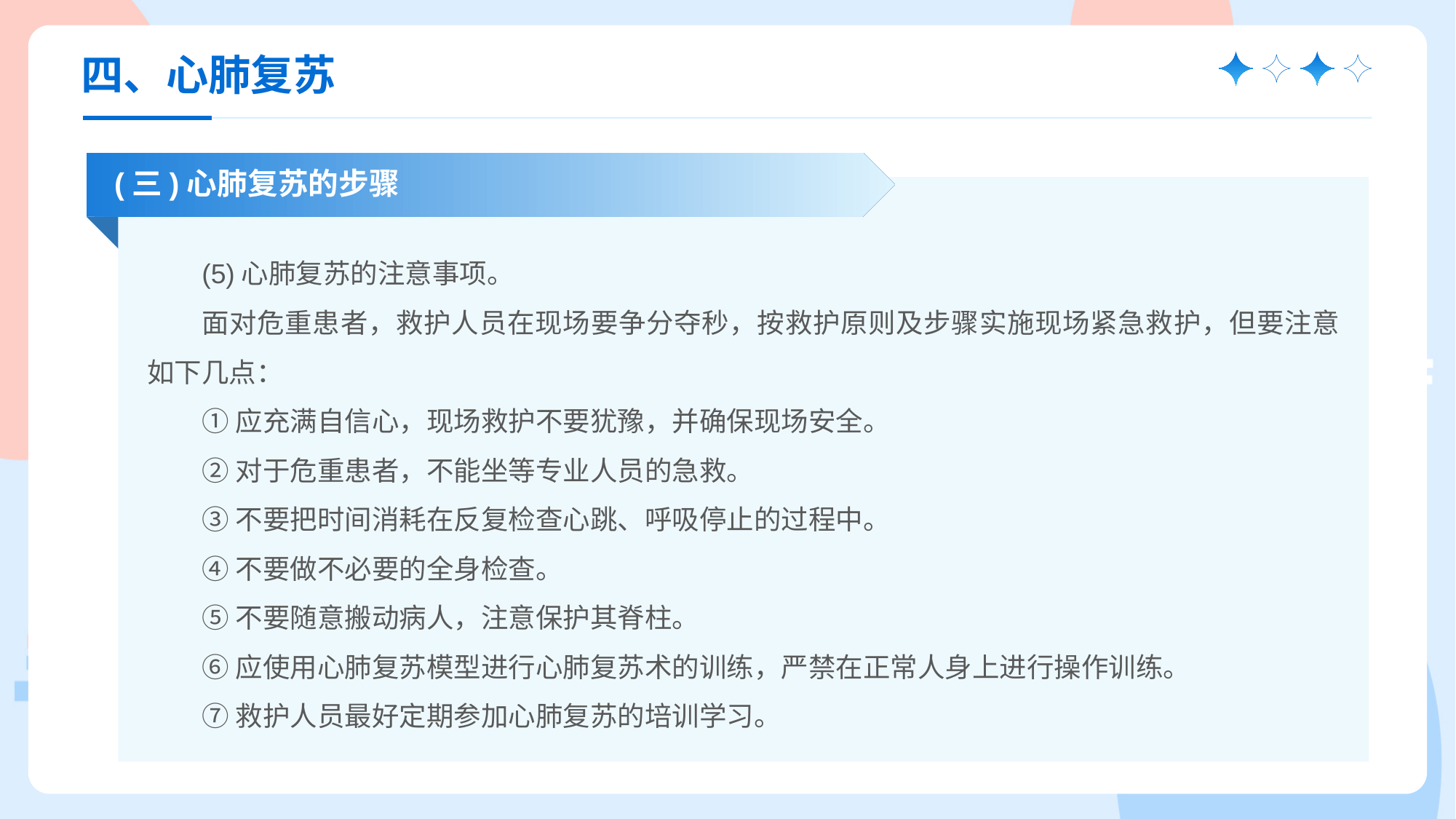

四、心肺复苏
(三)心肺复苏的步骤

(5)心肺复苏的注意事项。
面对危重患者，救护人员在现场要争分夺秒，按救护原则及步骤实施现场紧急救护，但要注意如下几点：
①应充满自信心，现场救护不要犹豫，并确保现场安全。
②对于危重患者，不能坐等专业人员的急救。
③不要把时间消耗在反复检查心跳、呼吸停止的过程中。
④不要做不必要的全身检查。
⑤不要随意搬动病人，注意保护其脊柱。
⑥应使用心肺复苏模型进行心肺复苏术的训练，严禁在正常人身上进行操作训练。
⑦救护人员最好定期参加心肺复苏的培训学习。